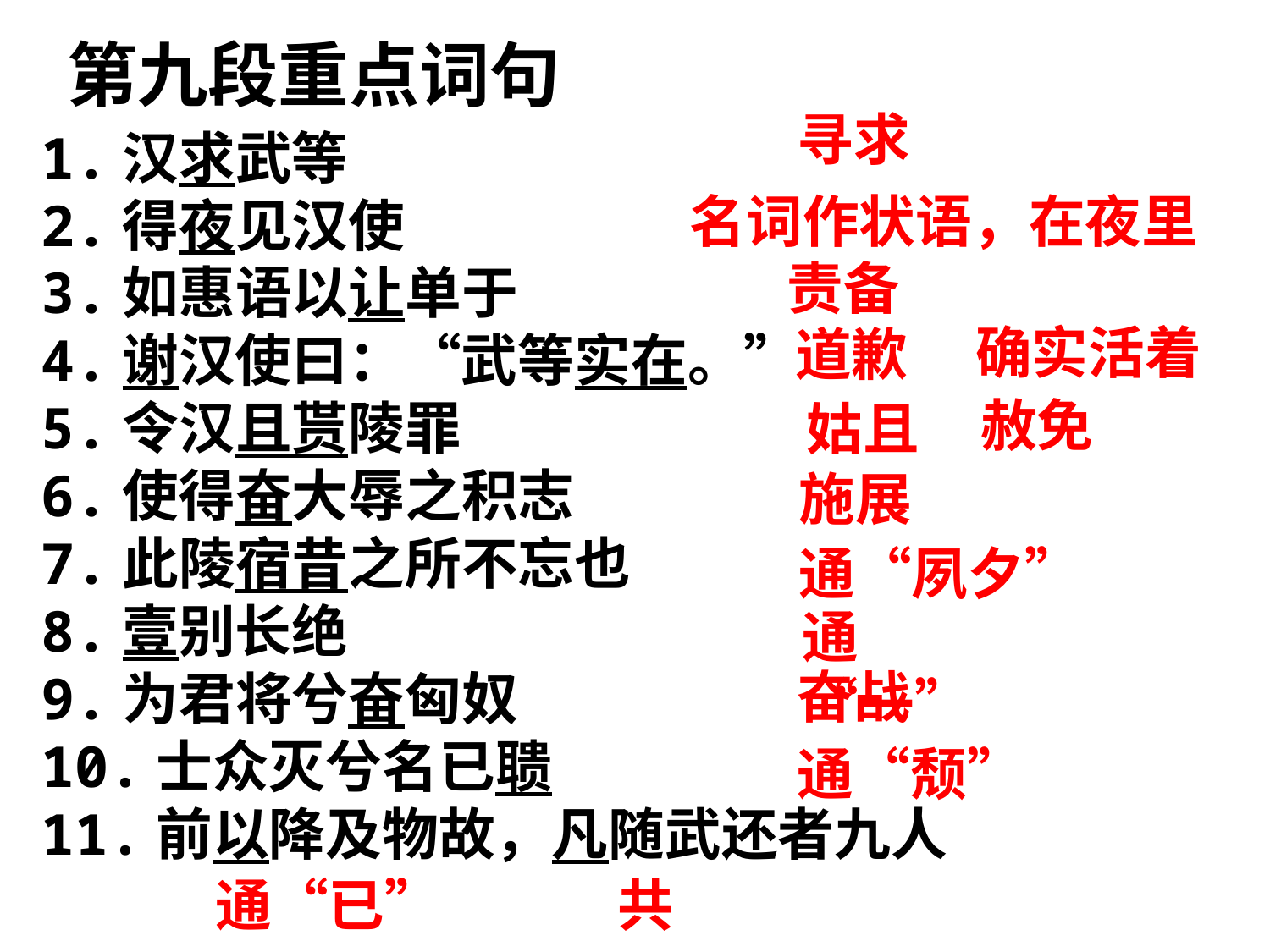

第九段重点词句
寻求
1.汉求武等
2.得夜见汉使
3.如惠语以让单于
4.谢汉使曰：“武等实在。”
5.令汉且贳陵罪
6.使得奋大辱之积志
7.此陵宿昔之所不忘也
8.壹别长绝
9.为君将兮奋匈奴
10.士众灭兮名已聩
11.前以降及物故，凡随武还者九人

名词作状语，在夜里
责备
确实活着
道歉
   赦免
 姑且
施展
通“夙夕”
通“一”
奋战
通“颓”
通“已”
共